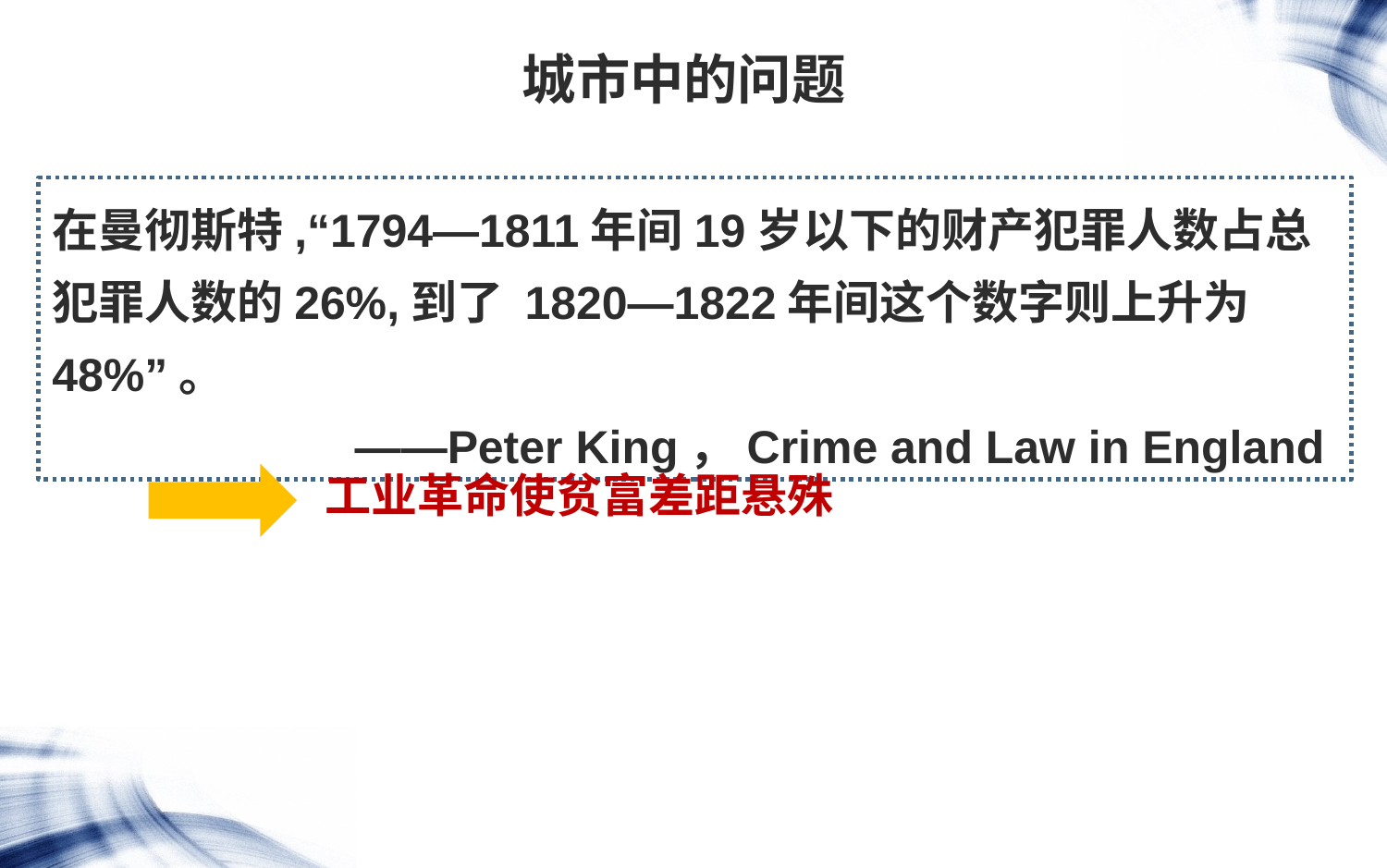

城市中的问题
在曼彻斯特,“1794—1811年间19岁以下的财产犯罪人数占总犯罪人数的26%,到了 1820—1822年间这个数字则上升为48%”。
——Peter King，Crime and Law in England
工业革命使贫富差距悬殊